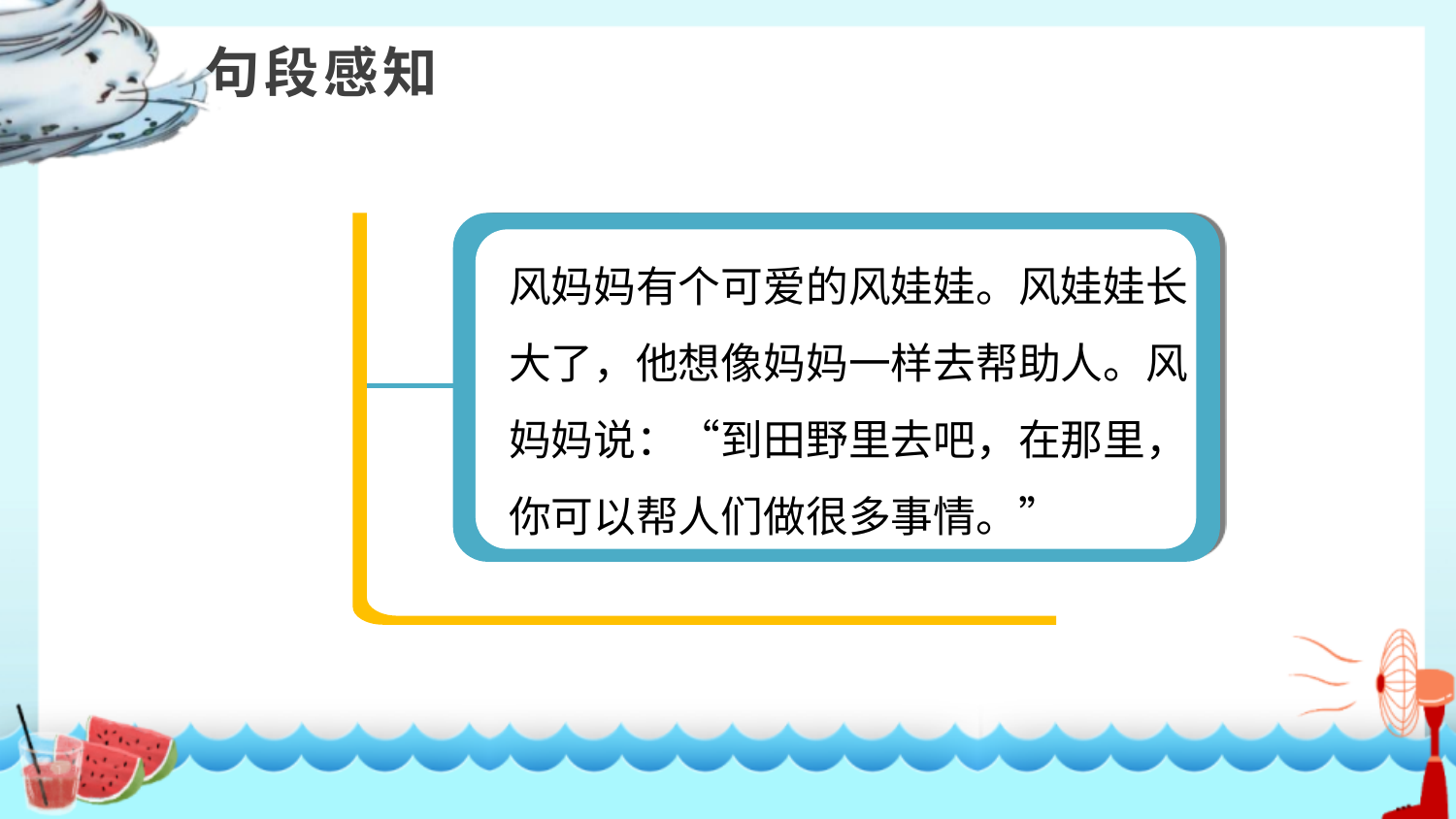

句段感知
小学学科网  xuekeedu.com
小学学科网  xuekeedu.com

风妈妈有个可爱的风娃娃。风娃娃长大了，他想像妈妈一样去帮助人。风妈妈说：“到田野里去吧，在那里，你可以帮人们做很多事情。”
小学学科网  xuekeedu.com